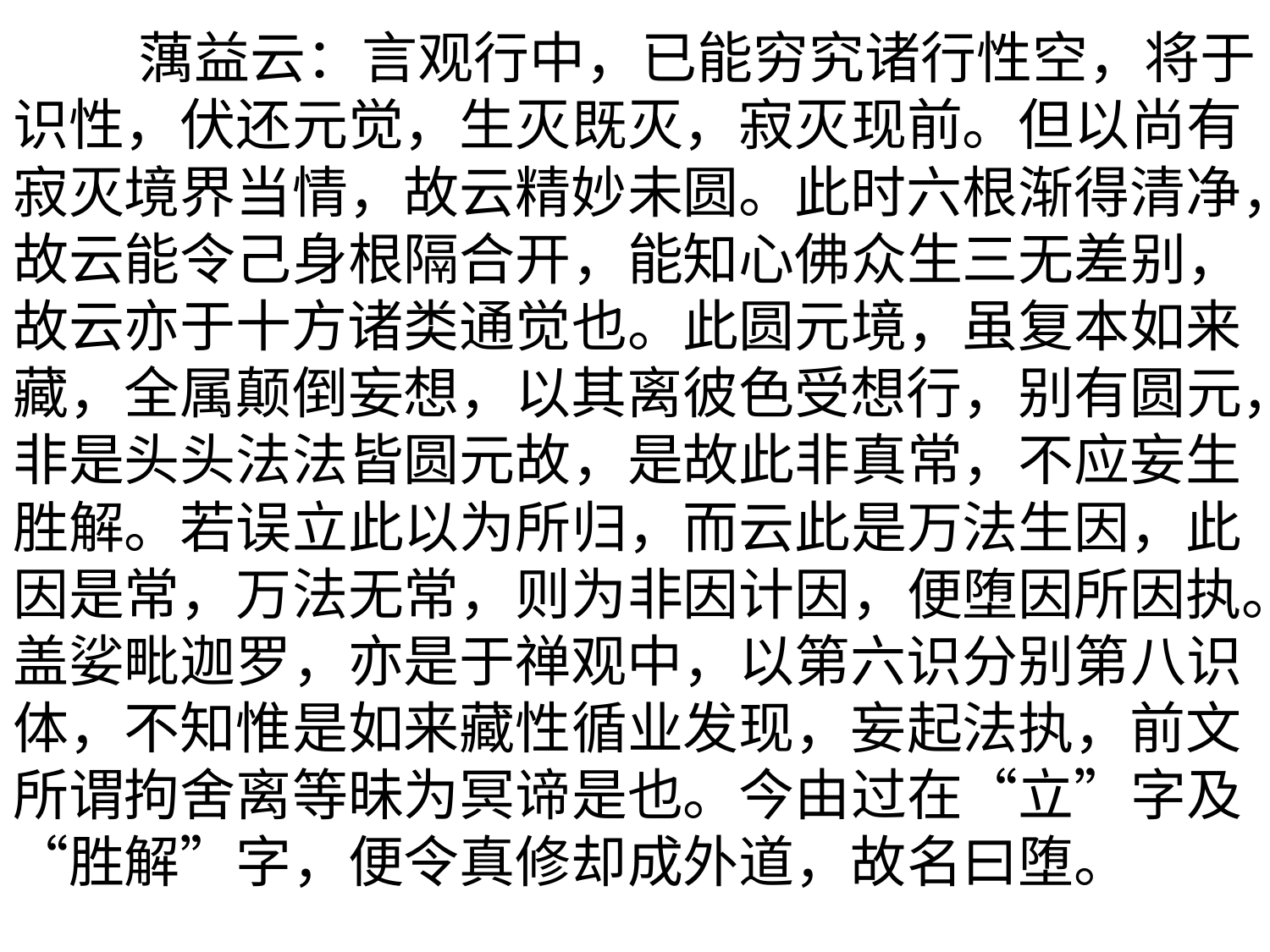

蕅益云：言观行中，已能穷究诸行性空，将于识性，伏还元觉，生灭既灭，寂灭现前。但以尚有寂灭境界当情，故云精妙未圆。此时六根渐得清净，故云能令己身根隔合开，能知心佛众生三无差别，故云亦于十方诸类通觉也。此圆元境，虽复本如来藏，全属颠倒妄想，以其离彼色受想行，别有圆元，非是头头法法皆圆元故，是故此非真常，不应妄生胜解。若误立此以为所归，而云此是万法生因，此因是常，万法无常，则为非因计因，便堕因所因执。盖娑毗迦罗，亦是于禅观中，以第六识分别第八识体，不知惟是如来藏性循业发现，妄起法执，前文所谓拘舍离等昧为冥谛是也。今由过在“立”字及“胜解”字，便令真修却成外道，故名曰堕。